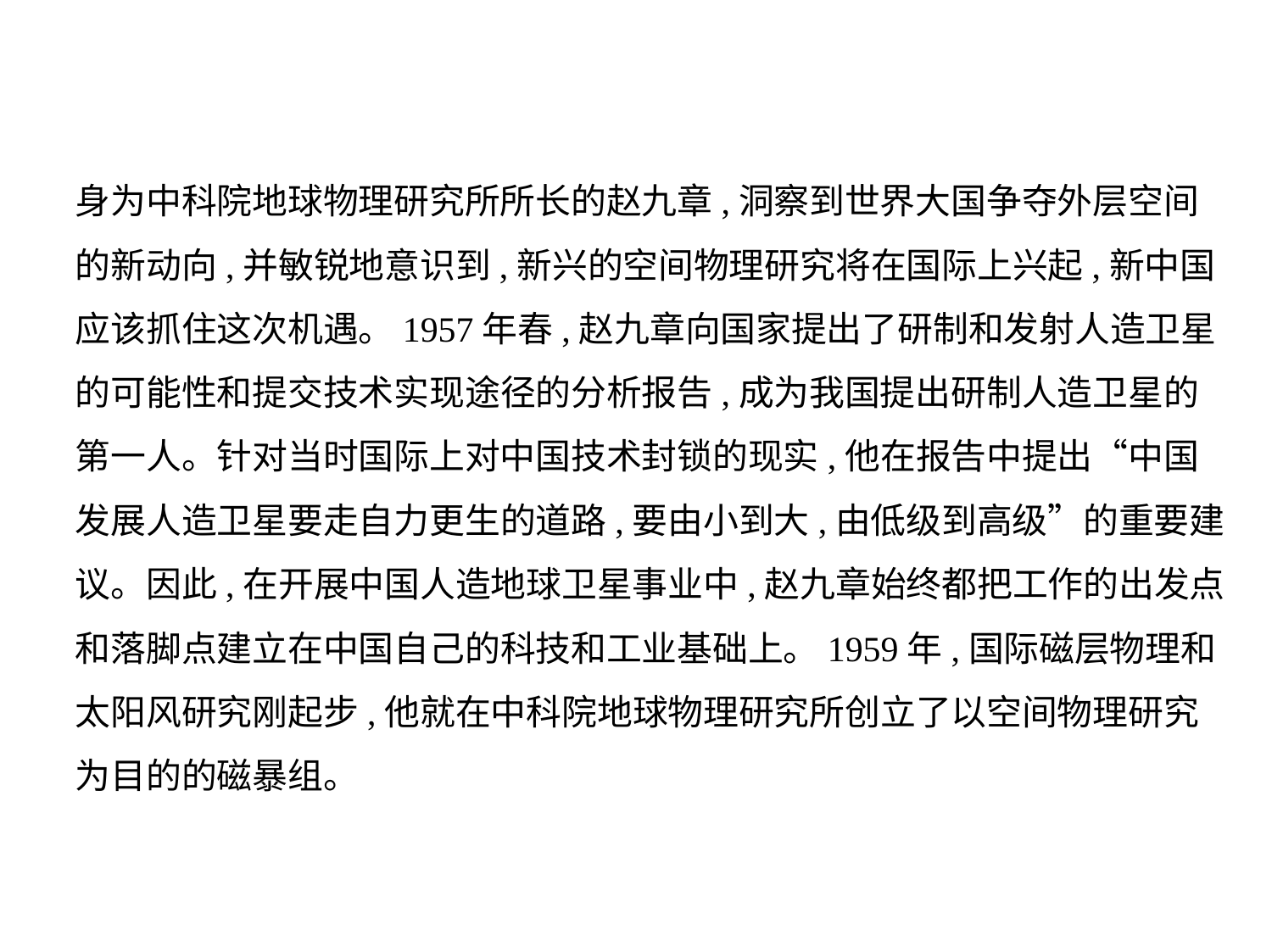

身为中科院地球物理研究所所长的赵九章,洞察到世界大国争夺外层空间
的新动向,并敏锐地意识到,新兴的空间物理研究将在国际上兴起,新中国
应该抓住这次机遇。1957年春,赵九章向国家提出了研制和发射人造卫星
的可能性和提交技术实现途径的分析报告,成为我国提出研制人造卫星的
第一人。针对当时国际上对中国技术封锁的现实,他在报告中提出“中国
发展人造卫星要走自力更生的道路,要由小到大,由低级到高级”的重要建
议。因此,在开展中国人造地球卫星事业中,赵九章始终都把工作的出发点
和落脚点建立在中国自己的科技和工业基础上。1959年,国际磁层物理和
太阳风研究刚起步,他就在中科院地球物理研究所创立了以空间物理研究
为目的的磁暴组。